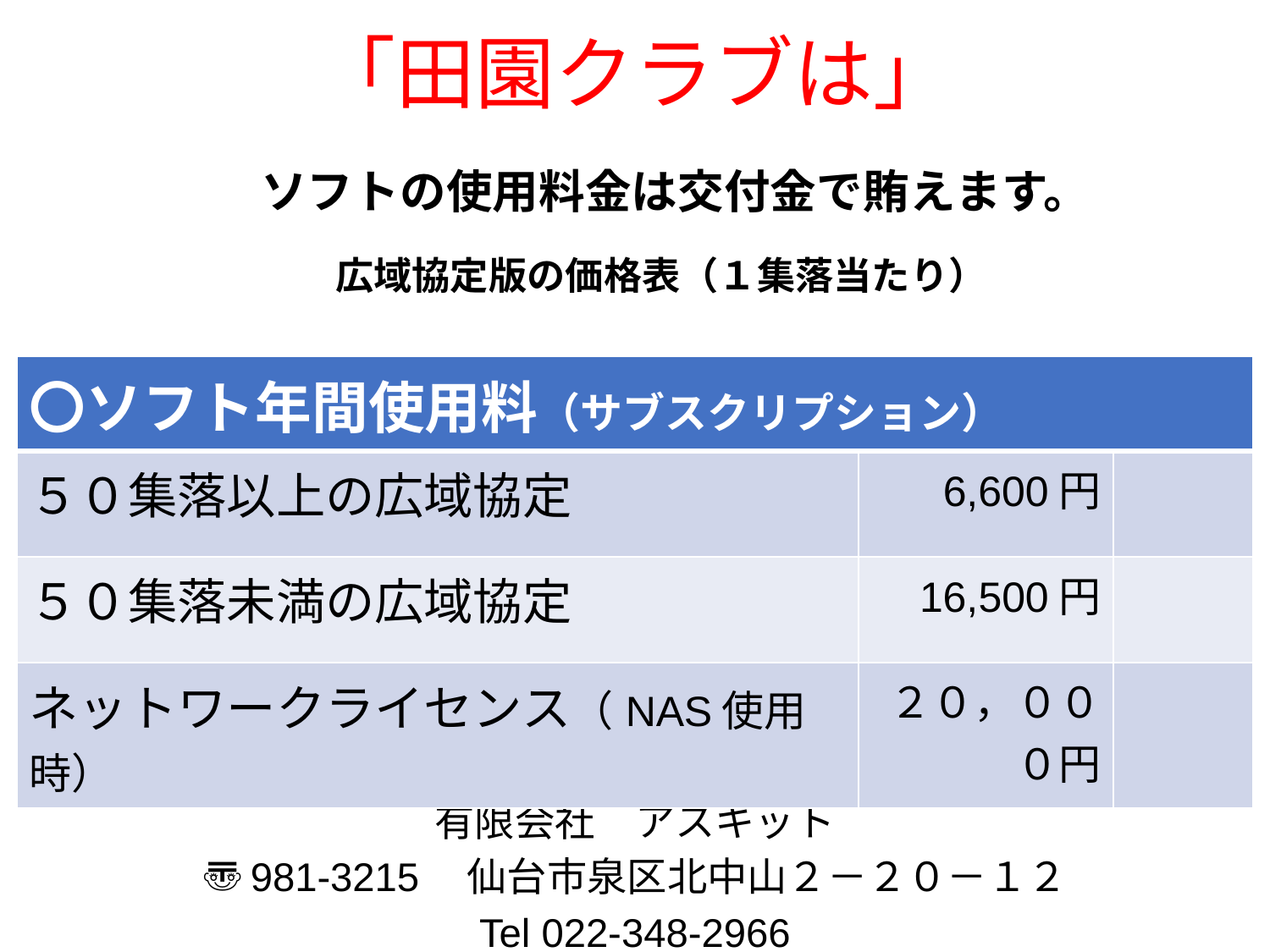

# 「田園クラブは」
　ソフトの使用料金は交付金で賄えます。
　広域協定版の価格表（１集落当たり）
| 〇ソフト年間使用料（サブスクリプション） |  |  |
| --- | --- | --- |
| ５０集落以上の広域協定 | 6,600円 |  |
| ５０集落未満の広域協定 | 16,500円 |  |
| ネットワークライセンス（NAS使用時） | ２０，０００円 |  |
有限会社　アスキット
〠981-3215　仙台市泉区北中山２－２０－１２
Tel 022-348-2966